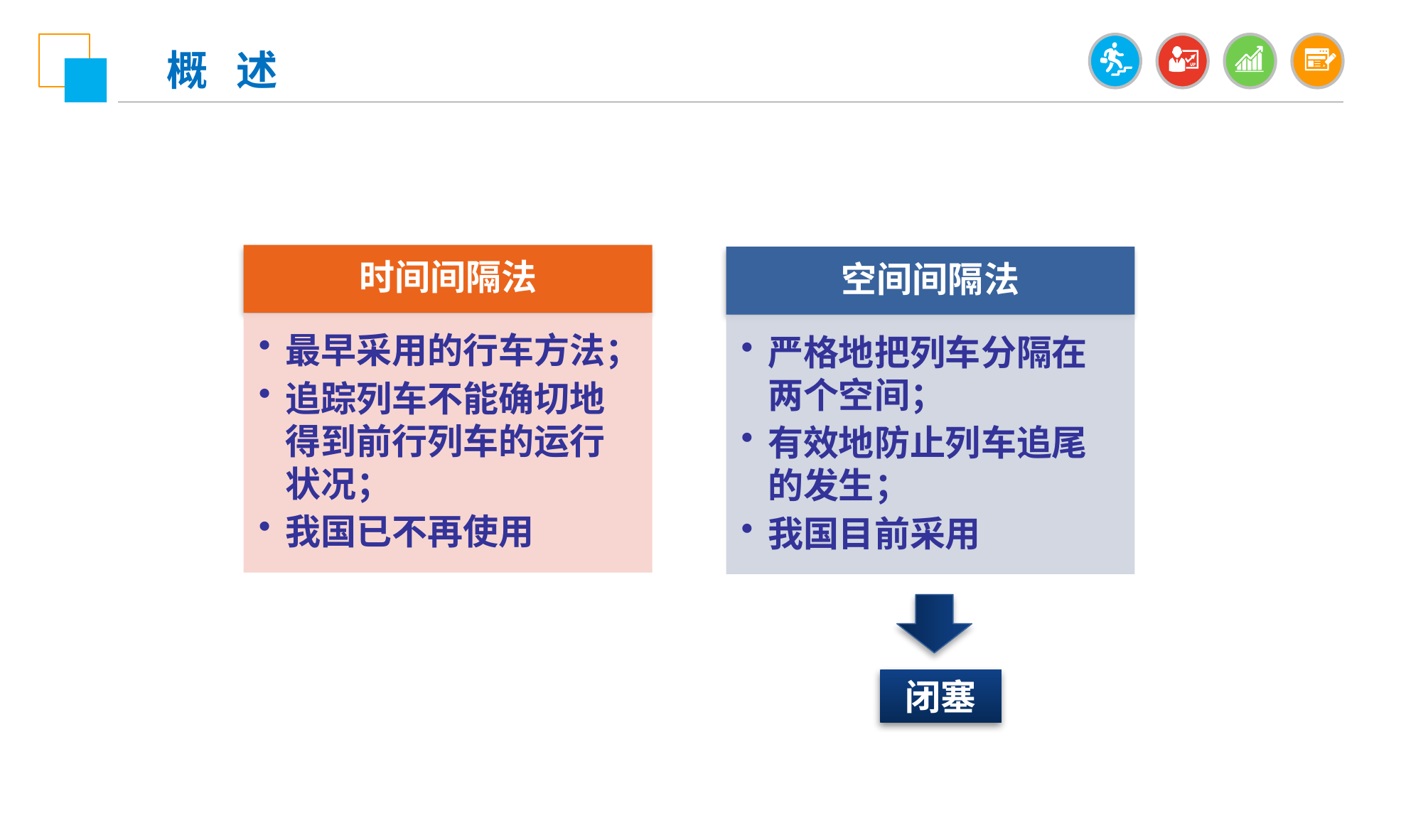

概   述

时间间隔法

最早采用的行车方法；
追踪列车不能确切地得到前行列车的运行状况；
我国已不再使用

空间间隔法

严格地把列车分隔在两个空间；
有效地防止列车追尾的发生；
我国目前采用

闭塞